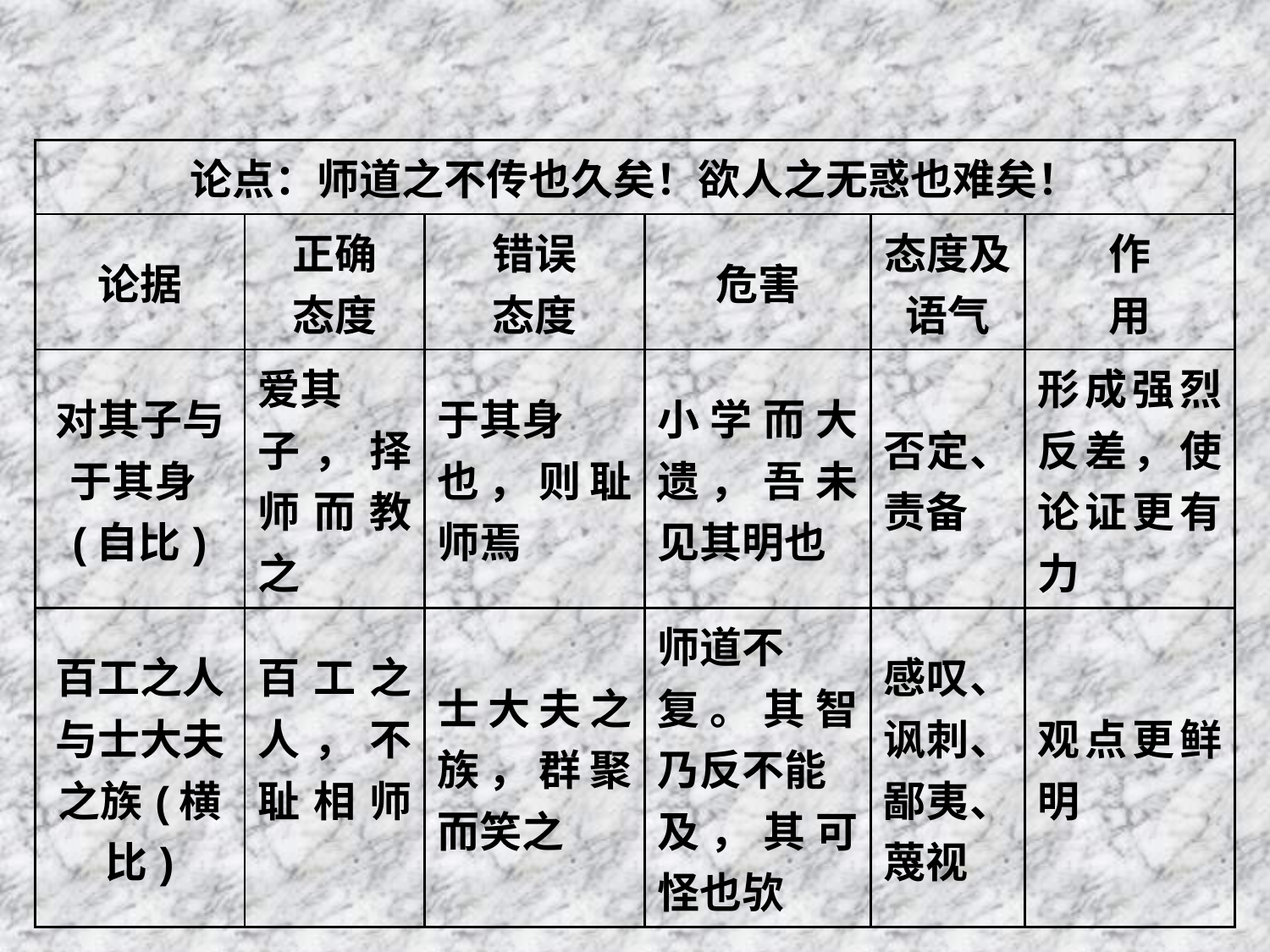

| 论点：师道之不传也久矣！欲人之无惑也难矣！ |  |  |  |  |  |
| --- | --- | --- | --- | --- | --- |
| 论据 | 正确 态度 | 错误 态度 | 危害 | 态度及 语气 | 作 用 |
| 对其子与于其身(自比) | 爱其 子，择师而教之 | 于其身 也，则耻师焉 | 小学而大遗，吾未见其明也 | 否定、责备 | 形成强烈反差，使论证更有力 |
| 百工之人与士大夫之族(横比) | 百工之人，不耻相师 | 士大夫之族，群聚而笑之 | 师道不 复。其智乃反不能 及，其可怪也欤 | 感叹、讽刺、鄙夷、蔑视 | 观点更鲜明 |